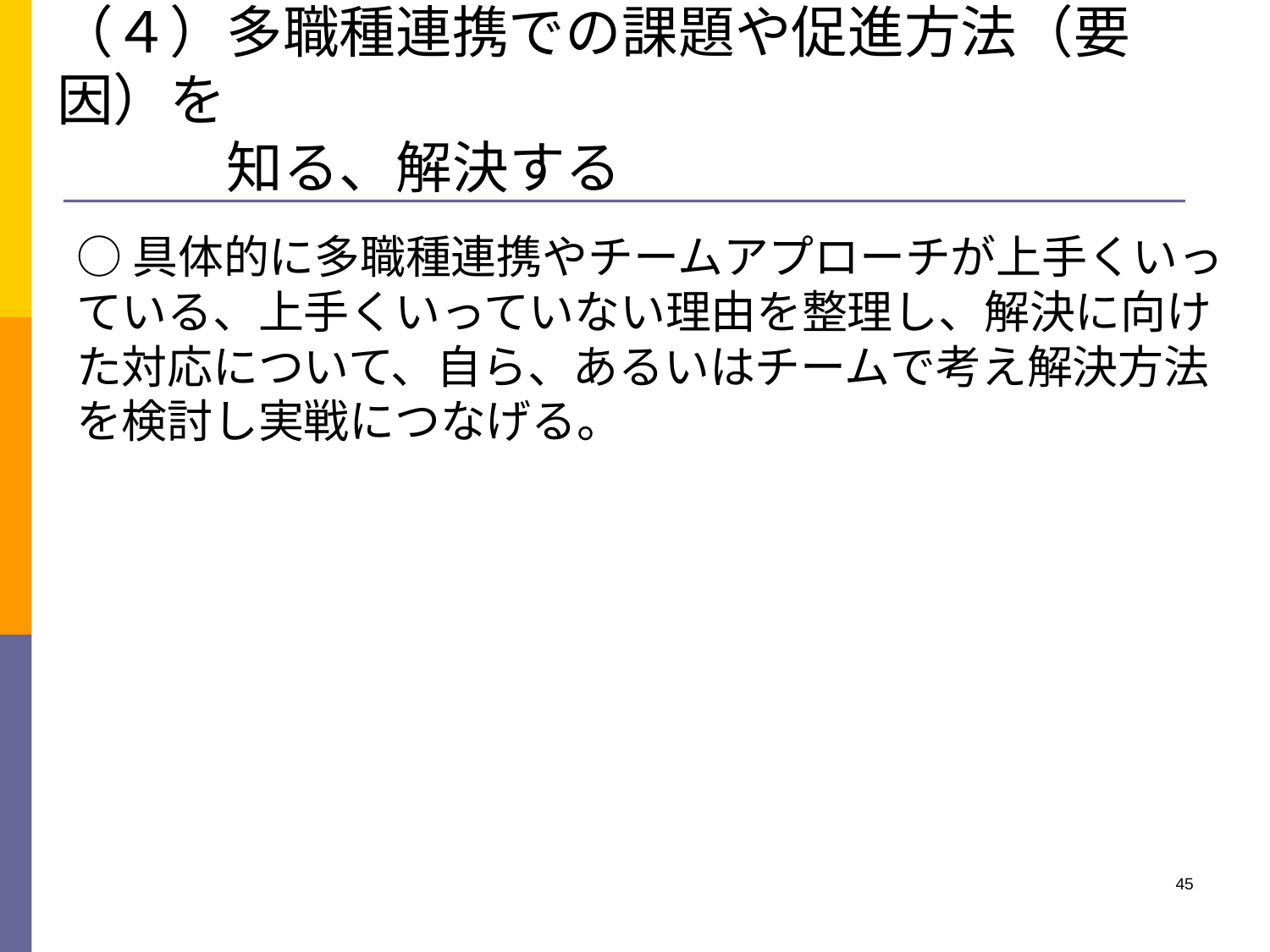

# （４）多職種連携での課題や促進方法（要因）を　 　　　知る、解決する
○具体的に多職種連携やチームアプローチが上手くいっている、上手くいっていない理由を整理し、解決に向けた対応について、自ら、あるいはチームで考え解決方法を検討し実戦につなげる。
45